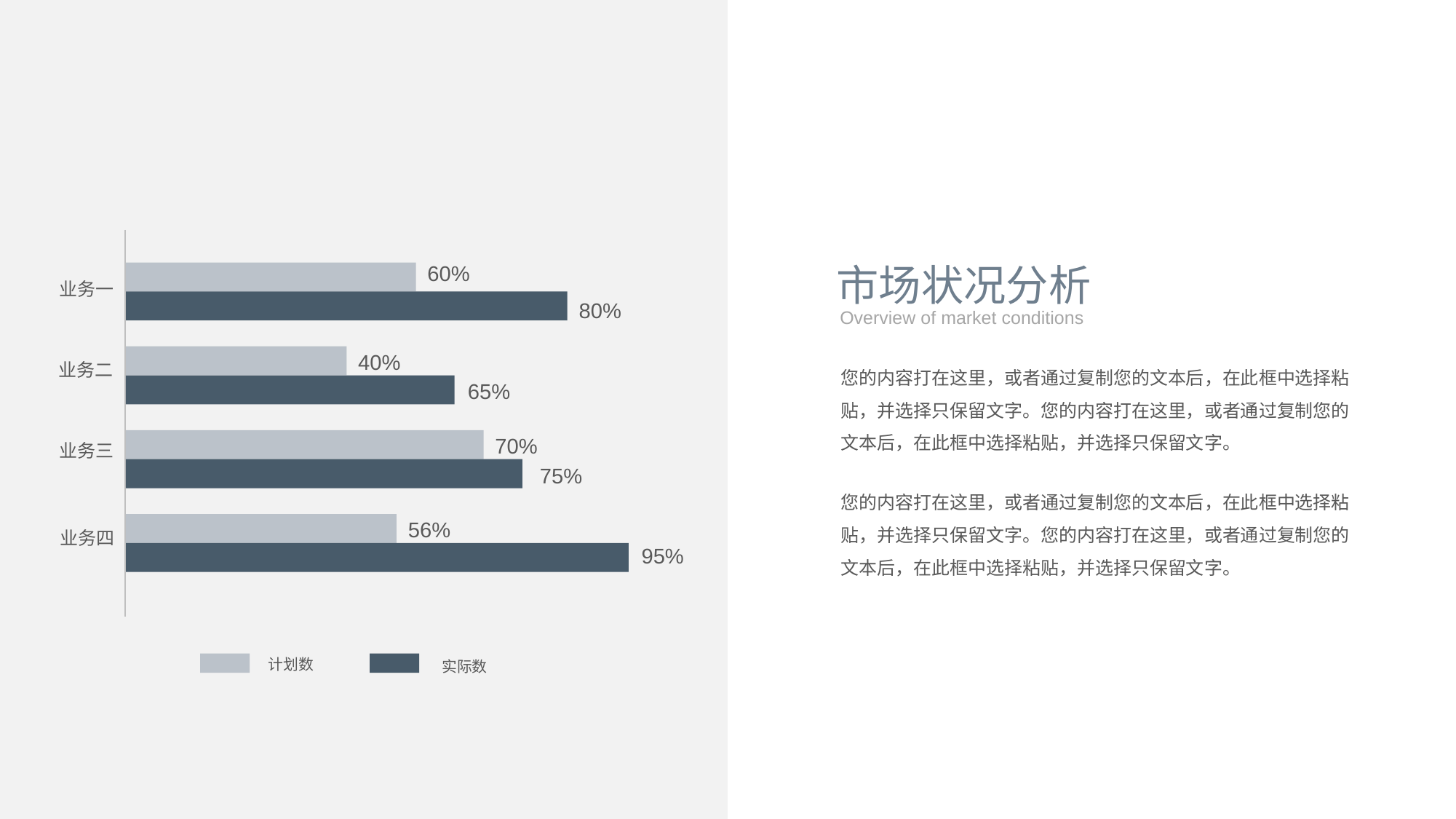

市场状况分析
60%

业务一

80%
Overview of market conditions
40%

业务二
您的内容打在这里，或者通过复制您的文本后，在此框中选择粘贴，并选择只保留文字。您的内容打在这里，或者通过复制您的文本后，在此框中选择粘贴，并选择只保留文字。
65%

70%

业务三
75%

您的内容打在这里，或者通过复制您的文本后，在此框中选择粘贴，并选择只保留文字。您的内容打在这里，或者通过复制您的文本后，在此框中选择粘贴，并选择只保留文字。
56%

业务四
95%

计划数
实际数